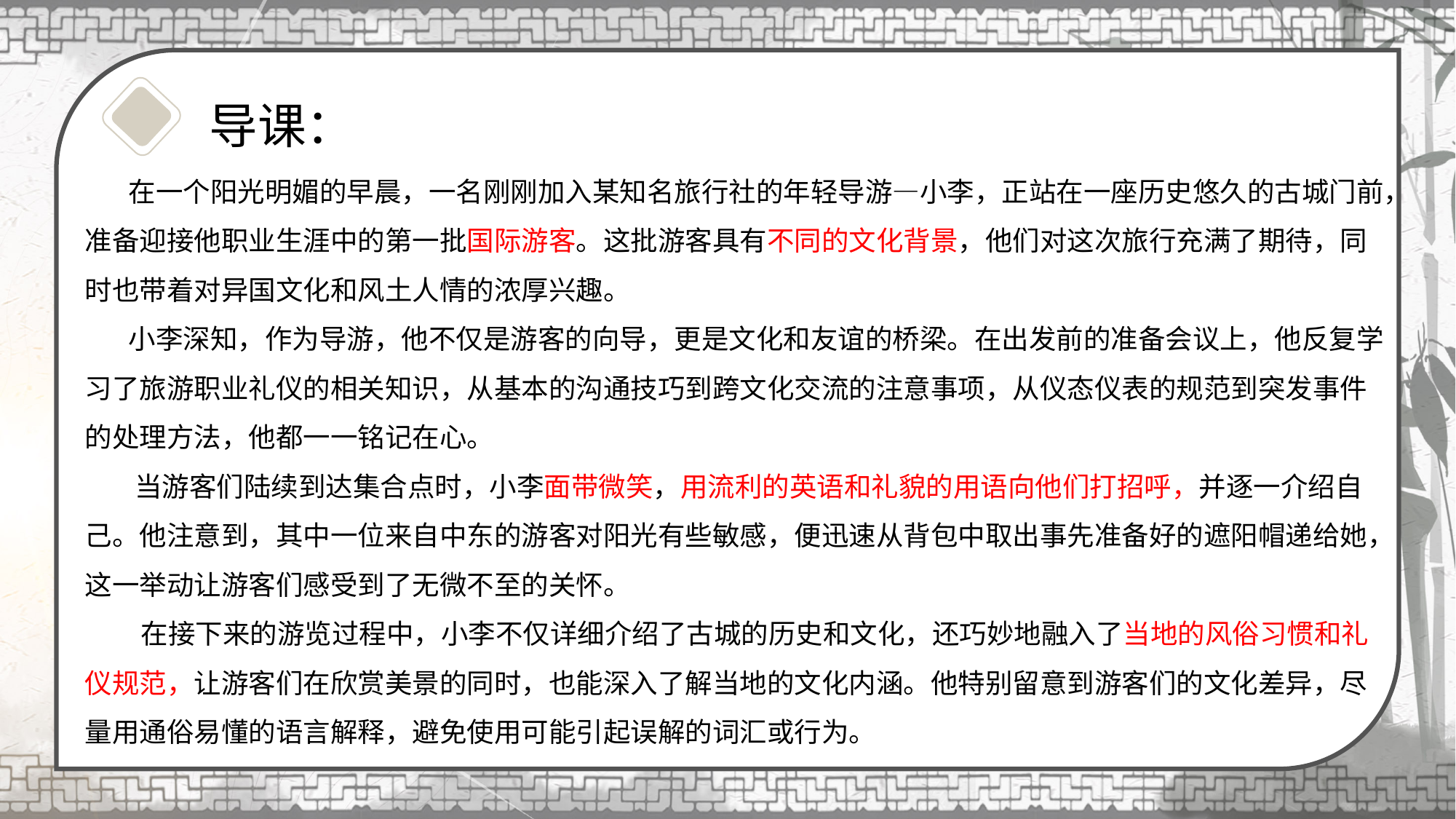

# 导课：
      在一个阳光明媚的早晨，一名刚刚加入某知名旅行社的年轻导游—小李，正站在一座历史悠久的古城门前，准备迎接他职业生涯中的第一批国际游客。这批游客具有不同的文化背景，他们对这次旅行充满了期待，同时也带着对异国文化和风土人情的浓厚兴趣。
      小李深知，作为导游，他不仅是游客的向导，更是文化和友谊的桥梁。在出发前的准备会议上，他反复学习了旅游职业礼仪的相关知识，从基本的沟通技巧到跨文化交流的注意事项，从仪态仪表的规范到突发事件的处理方法，他都一一铭记在心。
       当游客们陆续到达集合点时，小李面带微笑，用流利的英语和礼貌的用语向他们打招呼，并逐一介绍自己。他注意到，其中一位来自中东的游客对阳光有些敏感，便迅速从背包中取出事先准备好的遮阳帽递给她，这一举动让游客们感受到了无微不至的关怀。
        在接下来的游览过程中，小李不仅详细介绍了古城的历史和文化，还巧妙地融入了当地的风俗习惯和礼仪规范，让游客们在欣赏美景的同时，也能深入了解当地的文化内涵。他特别留意到游客们的文化差异，尽量用通俗易懂的语言解释，避免使用可能引起误解的词汇或行为。